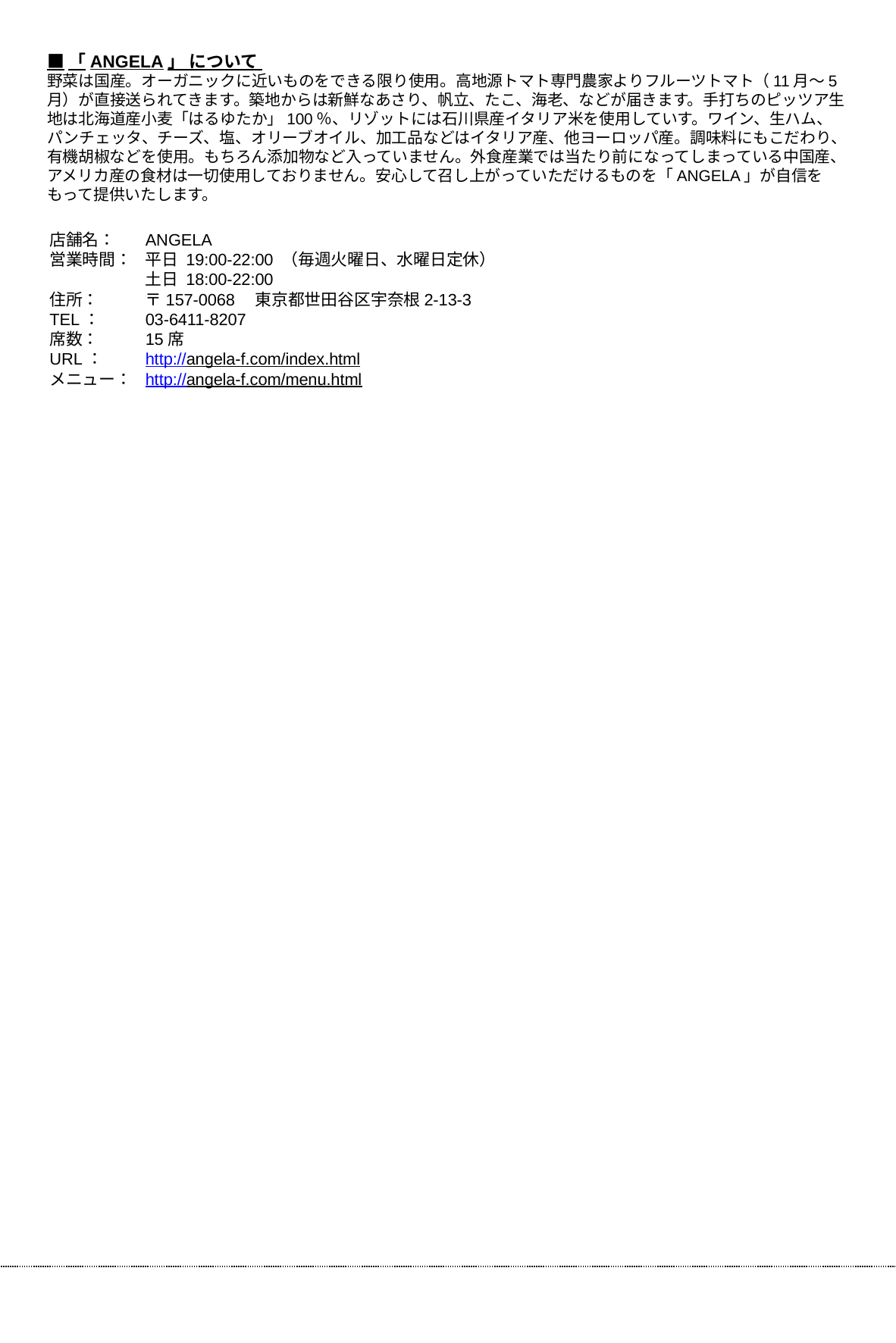

■「ANGELA」 について
野菜は国産。オーガニックに近いものをできる限り使用。高地源トマト専門農家よりフルーツトマト（11月〜5月）が直接送られてきます。築地からは新鮮なあさり、帆立、たこ、海老、などが届きます。手打ちのピッツア生地は北海道産小麦「はるゆたか」100％、リゾットには石川県産イタリア米を使用していす。ワイン、生ハム、パンチェッタ、チーズ、塩、オリーブオイル、加工品などはイタリア産、他ヨーロッパ産。調味料にもこだわり、有機胡椒などを使用。もちろん添加物など入っていません。外食産業では当たり前になってしまっている中国産、アメリカ産の食材は一切使用しておりません。安心して召し上がっていただけるものを「ANGELA」が自信をもって提供いたします。
店舗名：	ANGELA
営業時間：	平日 19:00-22:00 （毎週火曜日、水曜日定休）
	土日 18:00-22:00
住所：	〒157-0068　東京都世田谷区宇奈根2-13-3
TEL：	03-6411-8207
席数：	15席
URL：	http://angela-f.com/index.html
メニュー：	http://angela-f.com/menu.html